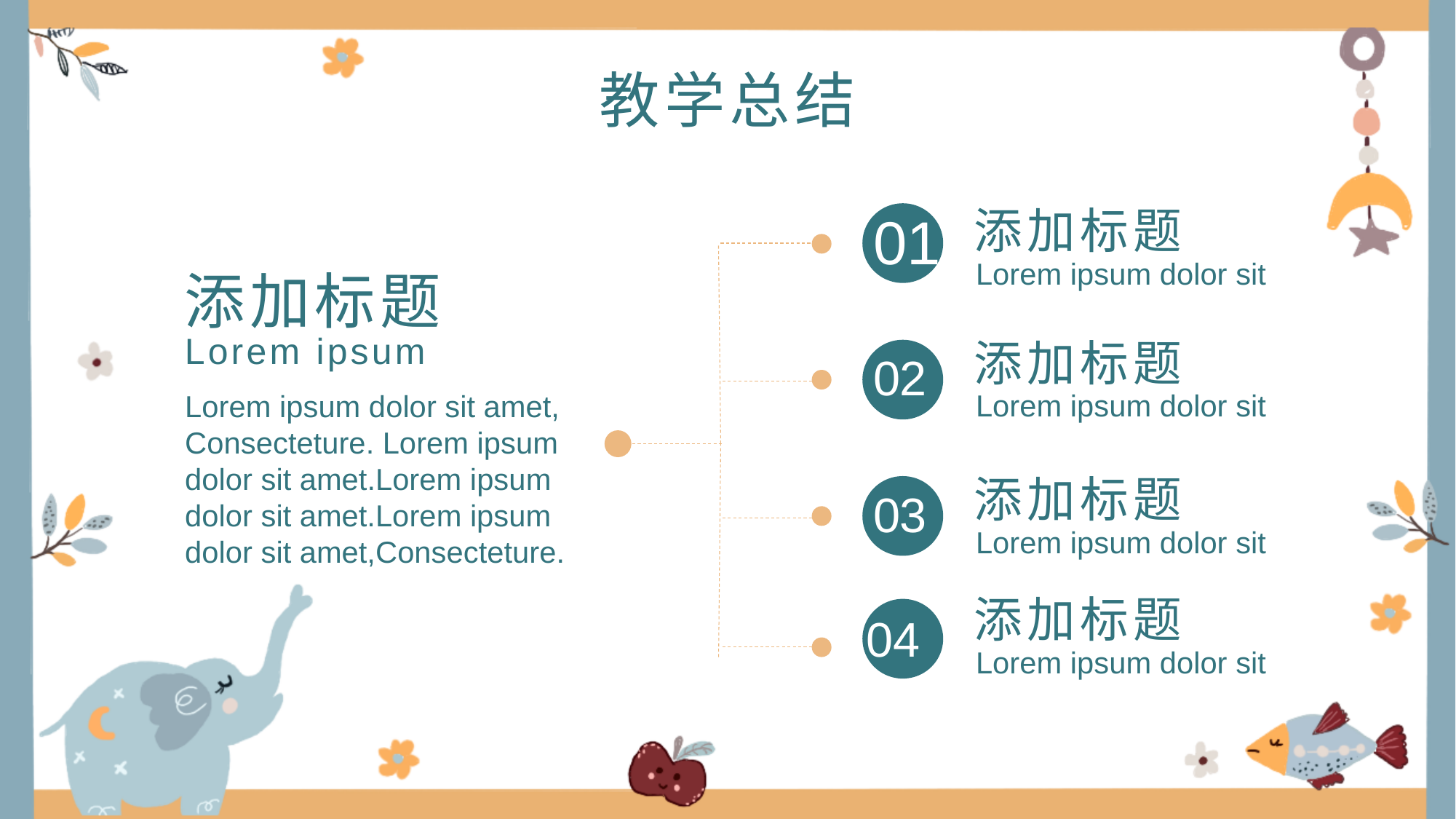

# 教学总结
添加标题
01

添加标题
Lorem ipsum dolor sit
Lorem ipsum
添加标题

02

Lorem ipsum dolor sit
Lorem ipsum dolor sit amet,
Consecteture. Lorem ipsum
dolor sit amet.Lorem ipsum
dolor sit amet.Lorem ipsum
dolor sit amet,Consecteture.

添加标题

03

Lorem ipsum dolor sit
添加标题

04

Lorem ipsum dolor sit